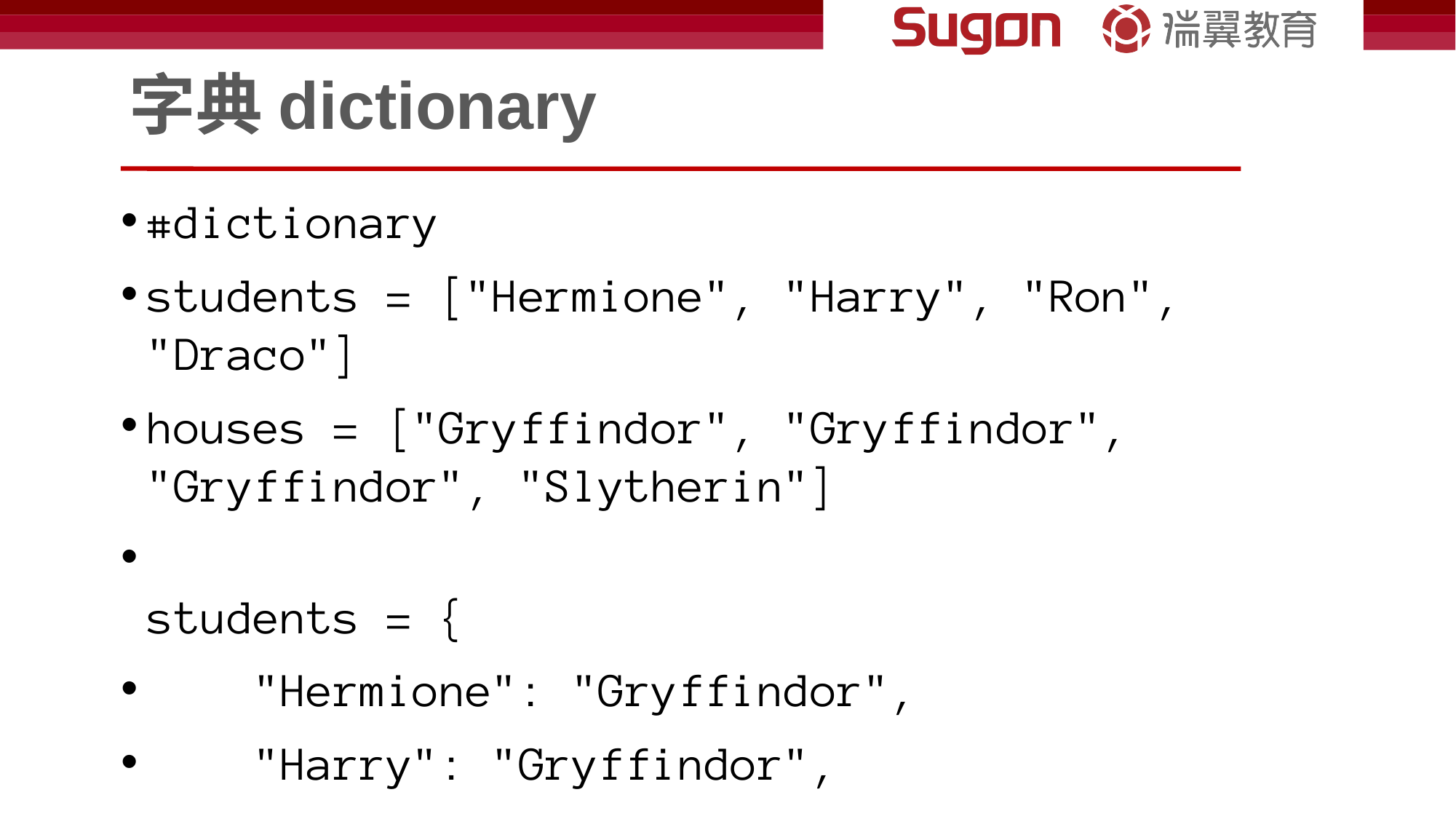

# 字典dictionary
#dictionary
students = ["Hermione", "Harry", "Ron", "Draco"]
houses = ["Gryffindor", "Gryffindor", "Gryffindor", "Slytherin"]
students = {
    "Hermione": "Gryffindor",
    "Harry": "Gryffindor",
    "Ron": "Gryffindor",
    "Draco": "Slytherin",
    }
print(students["Hermione"])
print(students["Harry"])
print(students["Ron"])
print(students["Draco"])